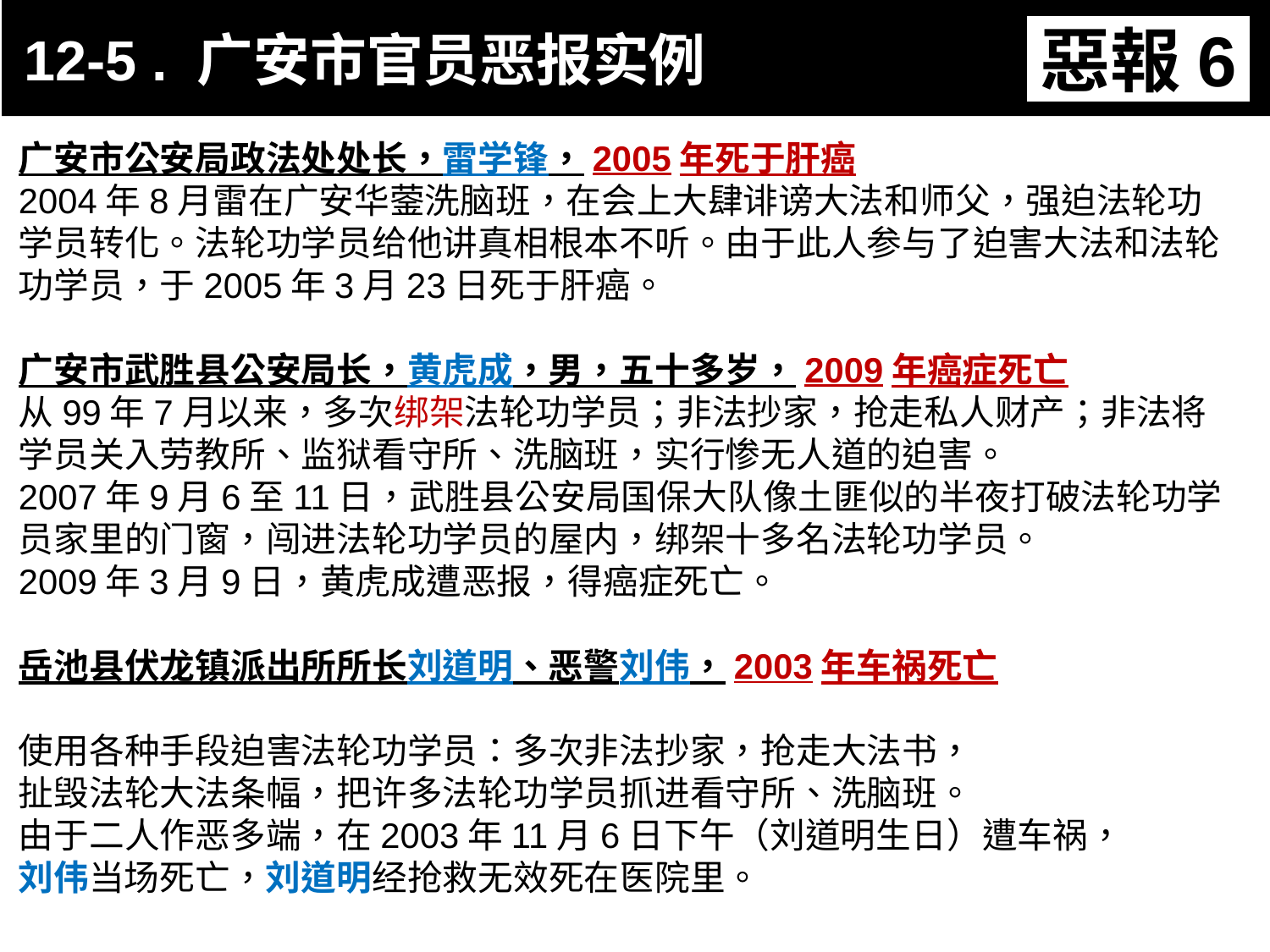

12-5 . 广安市官员恶报实例
惡報6

11-3. XX市官員惡報實例
广安市公安局政法处处长，雷学锋，2005年死于肝癌
2004年8月雷在广安华蓥洗脑班，在会上大肆诽谤大法和师父，强迫法轮功学员转化。法轮功学员给他讲真相根本不听。由于此人参与了迫害大法和法轮功学员，于2005年3月23日死于肝癌。

广安市武胜县公安局长，黄虎成，男，五十多岁，2009年癌症死亡
从99年7月以来，多次绑架法轮功学员；非法抄家，抢走私人财产；非法将学员关入劳教所、监狱看守所、洗脑班，实行惨无人道的迫害。
2007年9月6至11日，武胜县公安局国保大队像土匪似的半夜打破法轮功学员家里的门窗，闯进法轮功学员的屋内，绑架十多名法轮功学员。
2009年3月9日，黄虎成遭恶报，得癌症死亡。

岳池县伏龙镇派出所所长刘道明、恶警刘伟，2003年车祸死亡

使用各种手段迫害法轮功学员：多次非法抄家，抢走大法书，
扯毁法轮大法条幅，把许多法轮功学员抓进看守所、洗脑班。
由于二人作恶多端，在2003年11月6日下午（刘道明生日）遭车祸，
刘伟当场死亡，刘道明经抢救无效死在医院里。